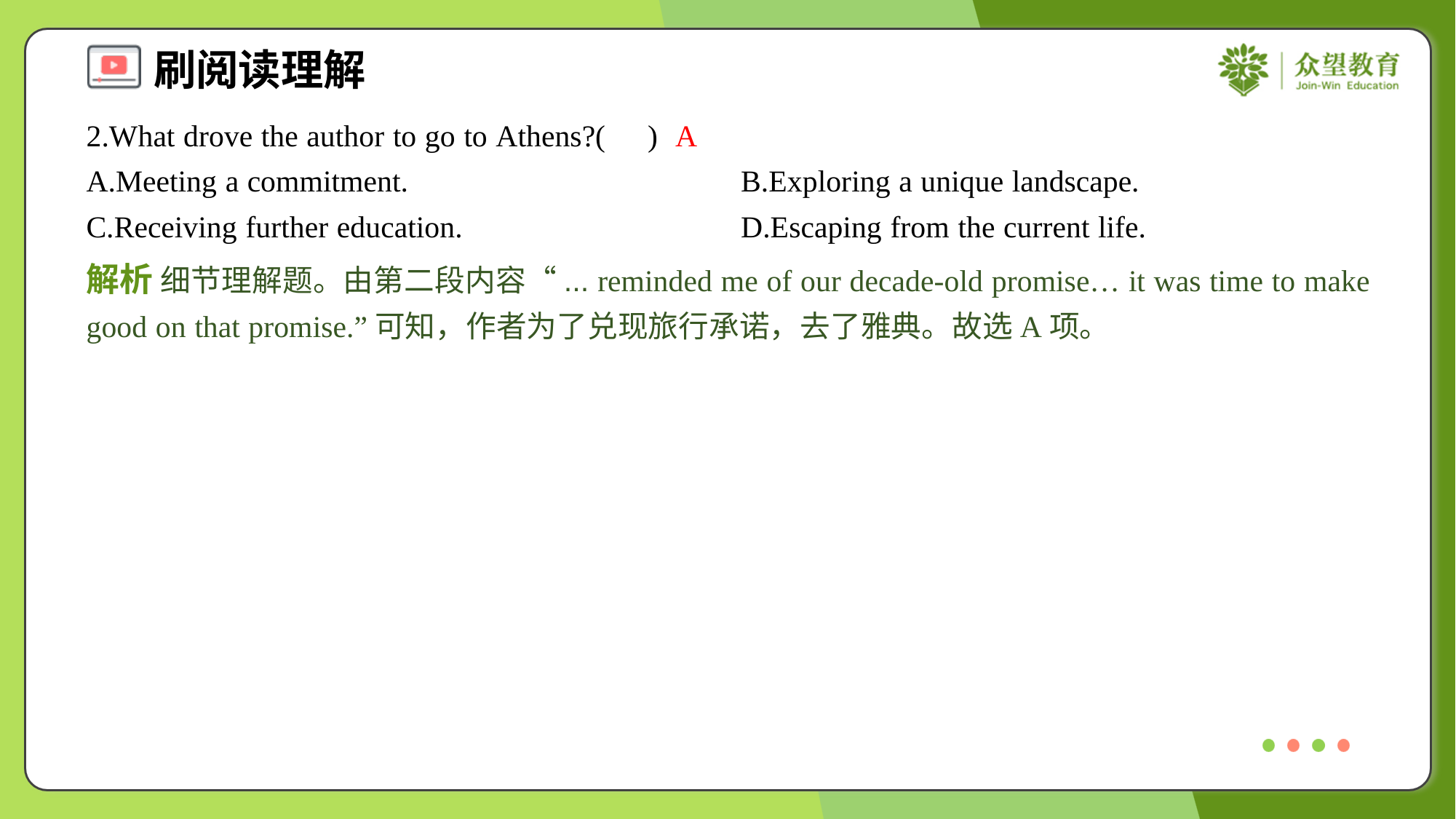

2.What drove the author to go to Athens?(     )
A
A.Meeting a commitment.	B.Exploring a unique landscape.
C.Receiving further education.	D.Escaping from the current life.
解析 细节理解题。由第二段内容“... reminded me of our decade-old promise… it was time to make good on that promise.”可知，作者为了兑现旅行承诺，去了雅典。故选A项。